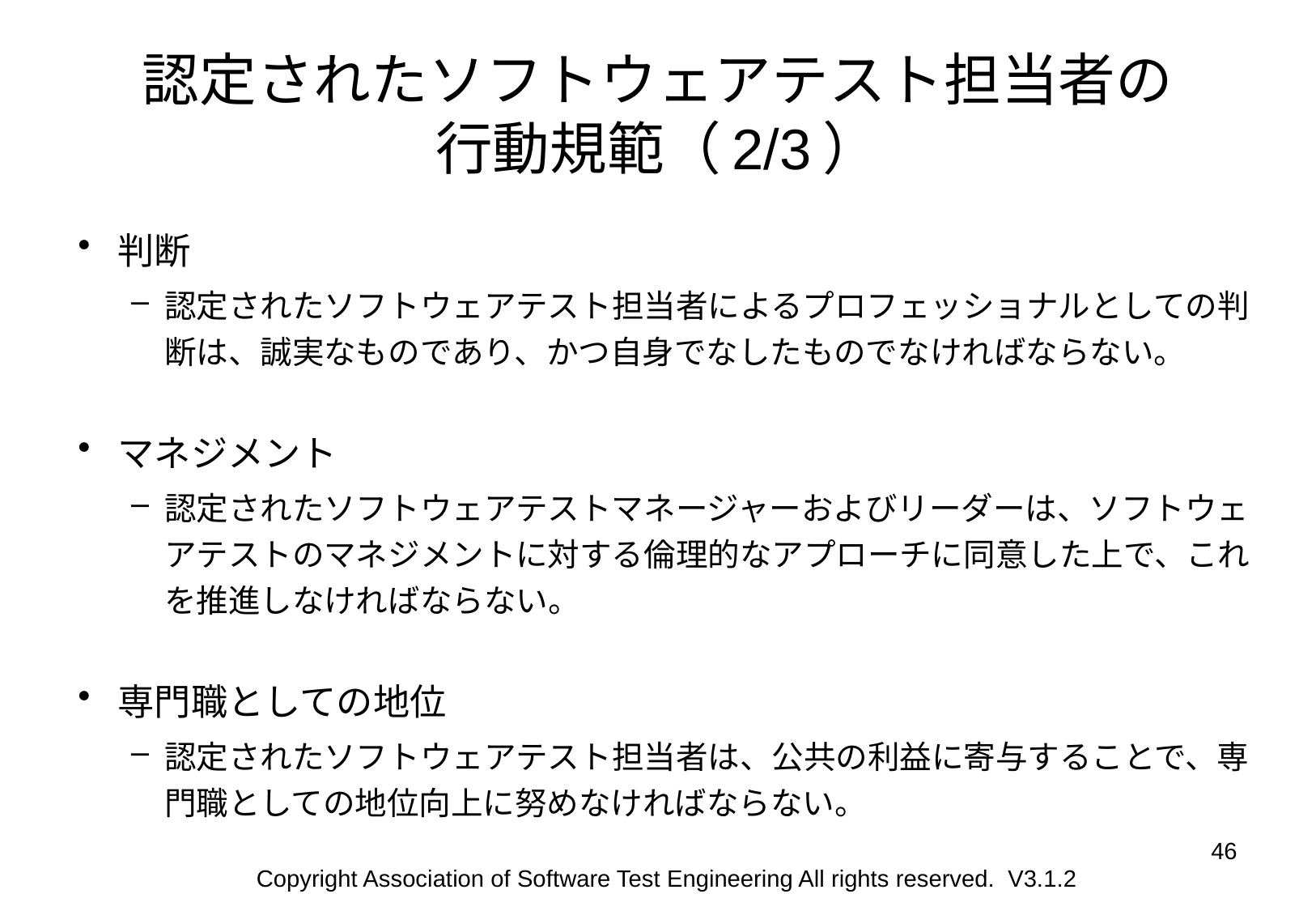

# 認定されたソフトウェアテスト担当者の 行動規範（2/3）
判断
認定されたソフトウェアテスト担当者によるプロフェッショナルとしての判断は、誠実なものであり、かつ自身でなしたものでなければならない。

マネジメント
認定されたソフトウェアテストマネージャーおよびリーダーは、ソフトウェアテストのマネジメントに対する倫理的なアプローチに同意した上で、これを推進しなければならない。

専門職としての地位
認定されたソフトウェアテスト担当者は、公共の利益に寄与することで、専門職としての地位向上に努めなければならない。
46
Copyright Association of Software Test Engineering All rights reserved.  V3.1.2